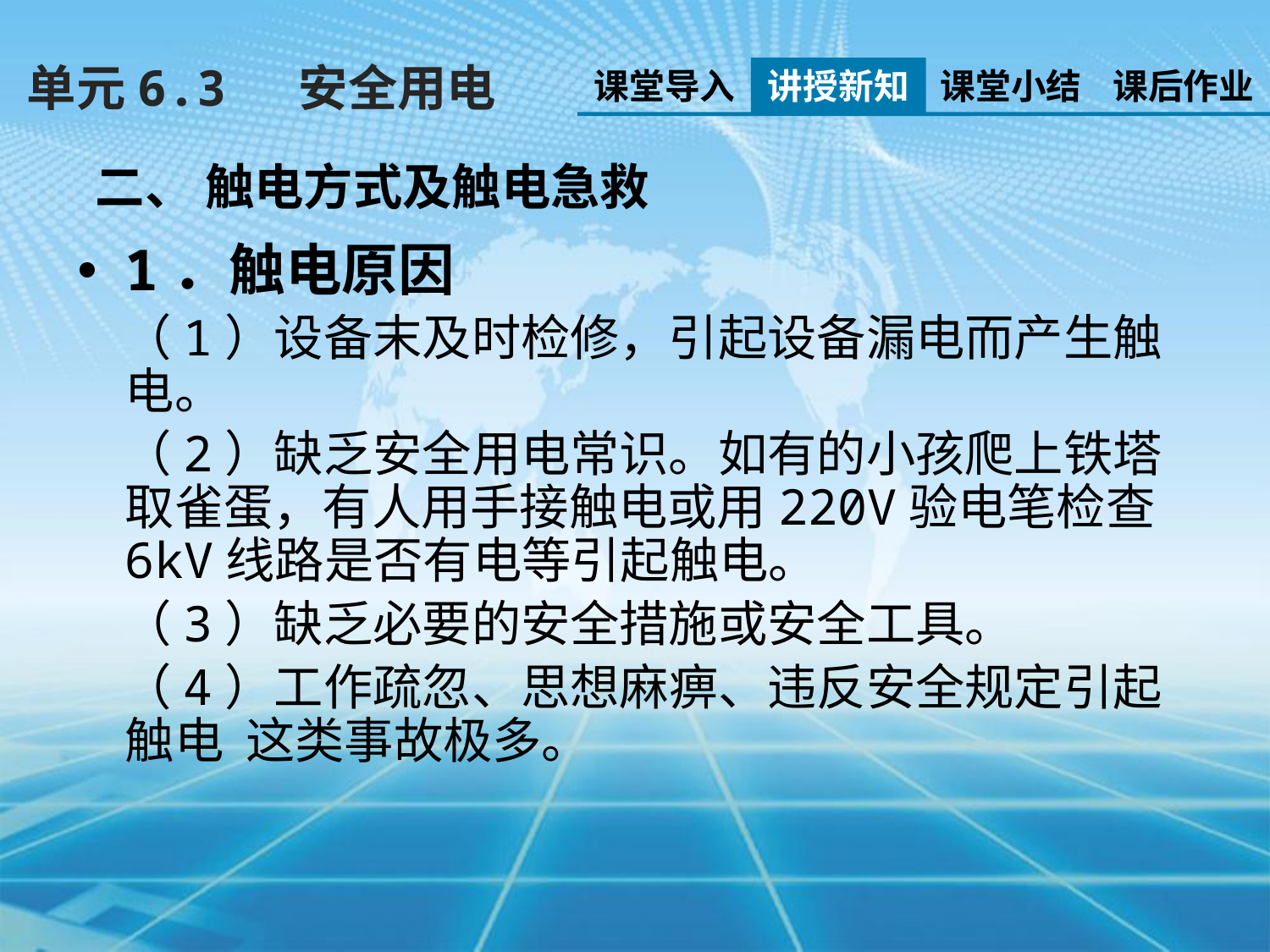

单元6.3　 安全用电
课堂导入
讲授新知
课堂小结
课后作业
二、 触电方式及触电急救

1．触电原因
   （1）设备末及时检修，引起设备漏电而产生触电。
   （2）缺乏安全用电常识。如有的小孩爬上铁塔取雀蛋，有人用手接触电或用220V验电笔检查6kV线路是否有电等引起触电。
   （3）缺乏必要的安全措施或安全工具。
   （4）工作疏忽、思想麻痹、违反安全规定引起触电  这类事故极多。